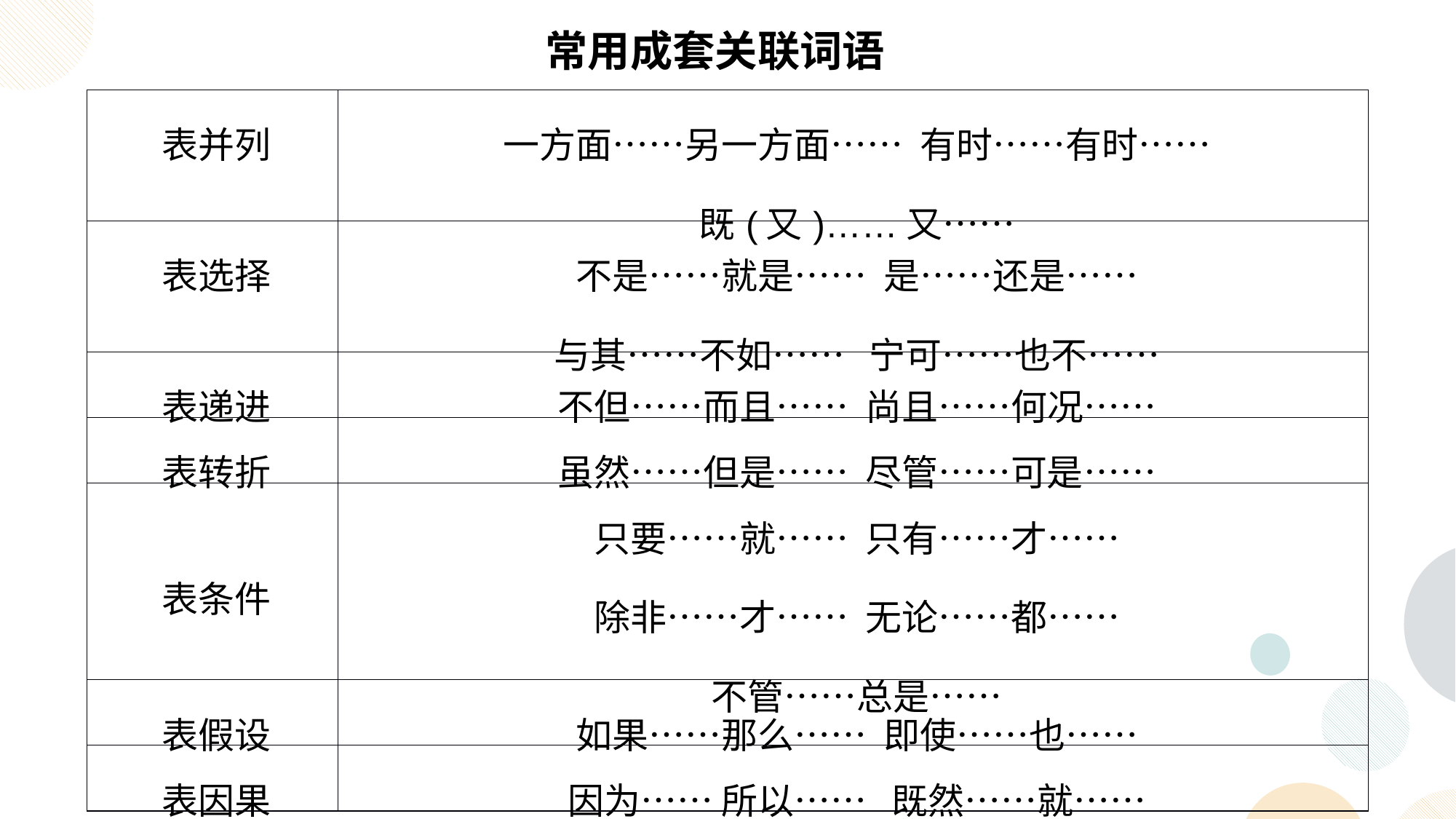

常用成套关联词语
| 表并列 | 一方面……另一方面…… 有时……有时…… 既(又)……又…… |
| --- | --- |
| 表选择 | 不是……就是…… 是……还是…… 与其……不如…… 宁可……也不…… |
| 表递进 | 不但……而且…… 尚且……何况…… |
| 表转折 | 虽然……但是…… 尽管……可是…… |
| 表条件 | 只要……就…… 只有……才…… 除非……才…… 无论……都…… 不管……总是…… |
| 表假设 | 如果……那么…… 即使……也…… |
| 表因果 | 因为…… 所以…… 既然……就…… |